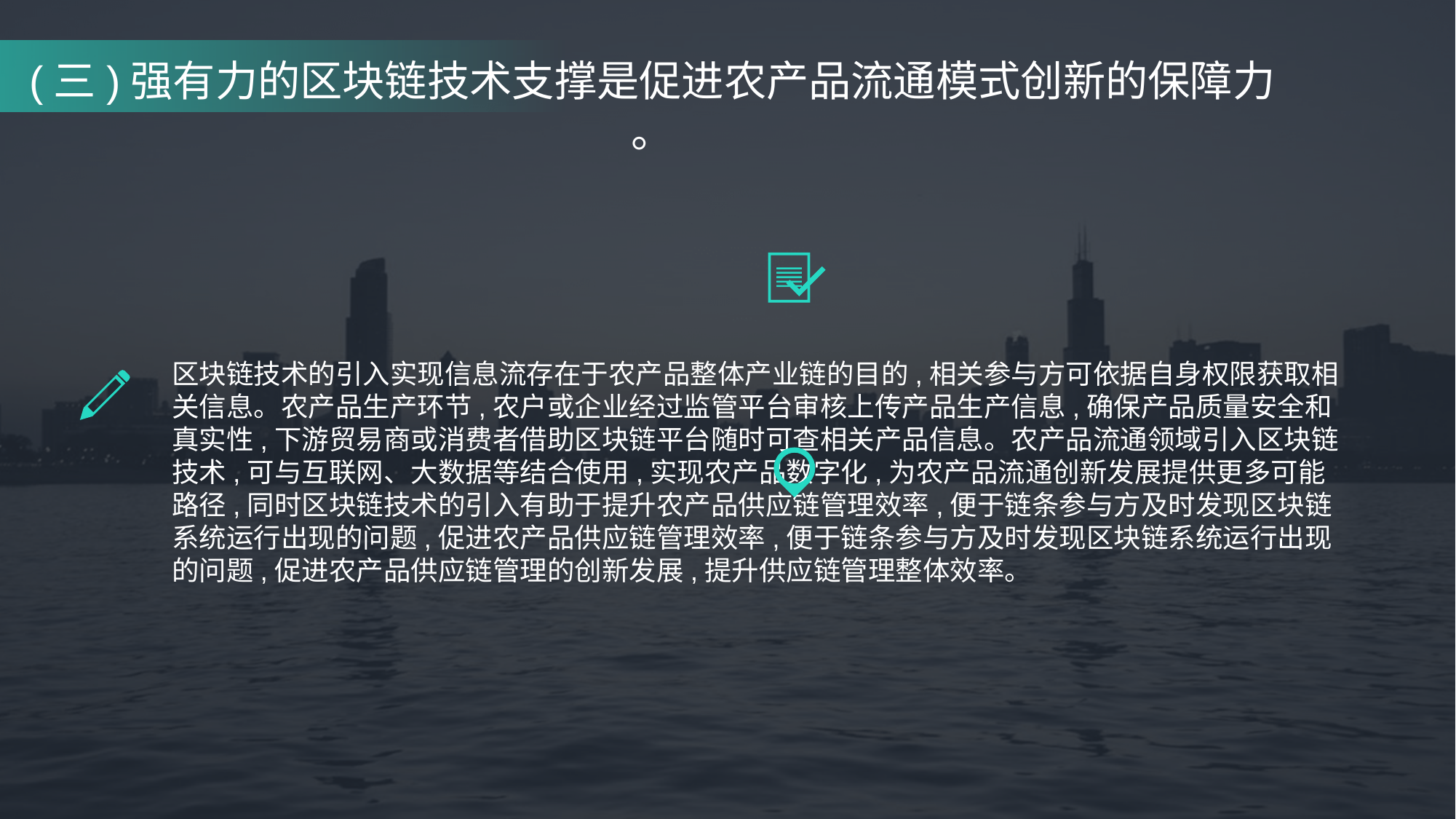

# (三)强有力的区块链技术支撑是促进农产品流通模式创新的保障力 。

区块链技术的引入实现信息流存在于农产品整体产业链的目的,相关参与方可依据自身权限获取相关信息。农产品生产环节,农户或企业经过监管平台审核上传产品生产信息,确保产品质量安全和真实性,下游贸易商或消费者借助区块链平台随时可查相关产品信息。农产品流通领域引入区块链技术,可与互联网、大数据等结合使用,实现农产品数字化,为农产品流通创新发展提供更多可能路径,同时区块链技术的引入有助于提升农产品供应链管理效率,便于链条参与方及时发现区块链系统运行出现的问题,促进农产品供应链管理效率,便于链条参与方及时发现区块链系统运行出现的问题,促进农产品供应链管理的创新发展,提升供应链管理整体效率。